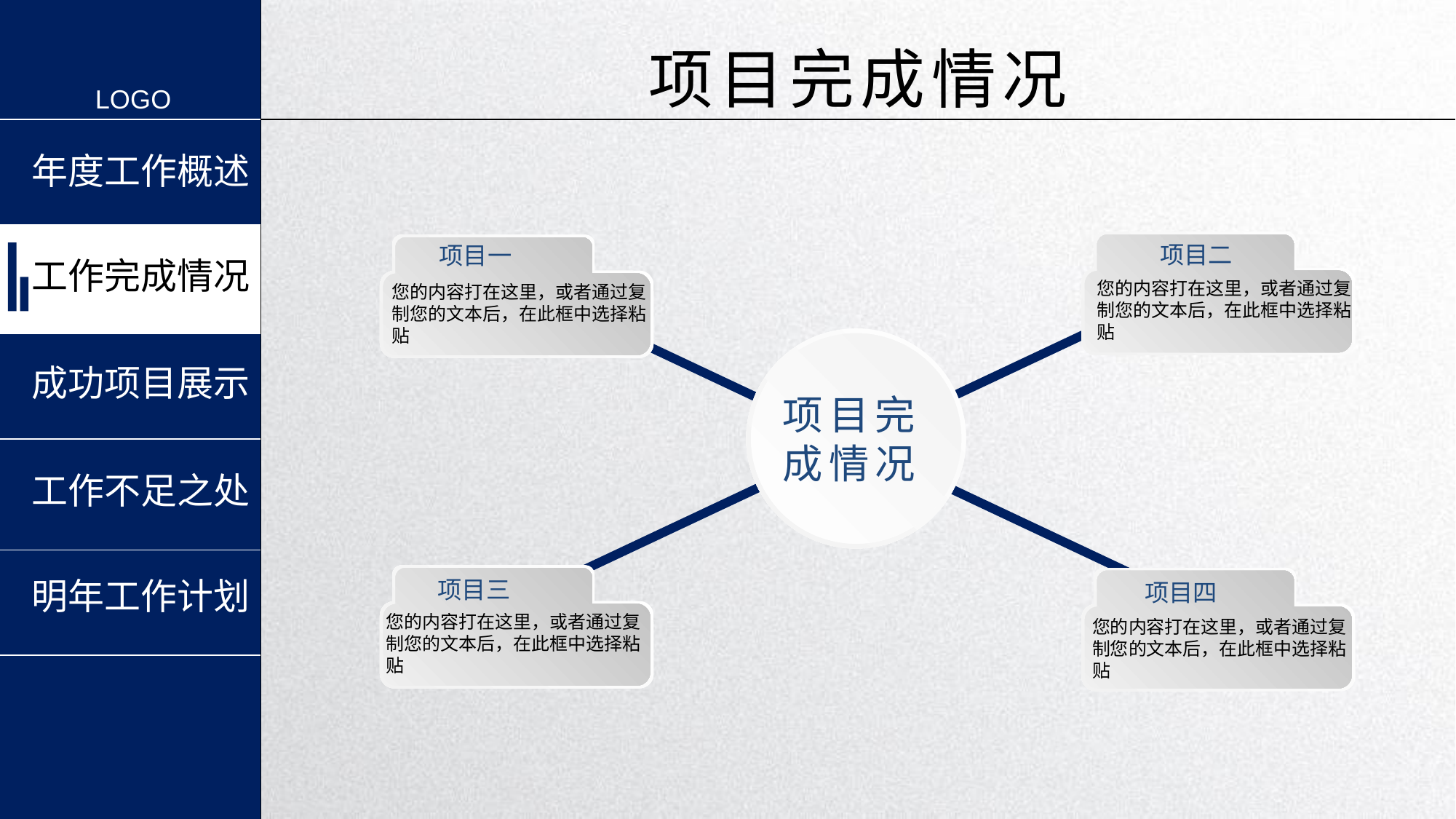

项目完成情况

项目二

项目一
您的内容打在这里，或者通过复制您的文本后，在此框中选择粘贴
您的内容打在这里，或者通过复制您的文本后，在此框中选择粘贴

项目完成情况

项目三
项目四
您的内容打在这里，或者通过复制您的文本后，在此框中选择粘贴
您的内容打在这里，或者通过复制您的文本后，在此框中选择粘贴
延时符